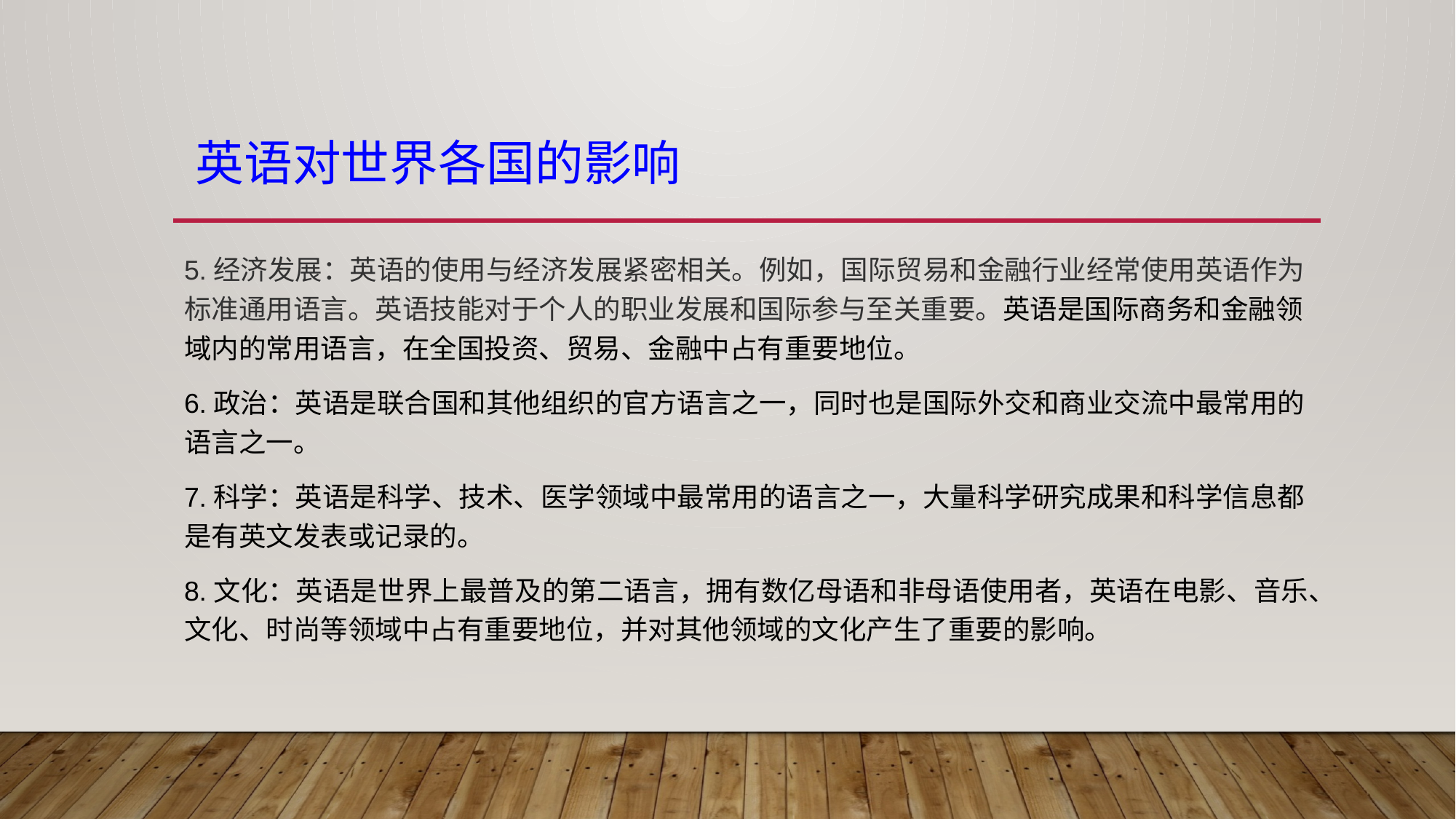

# 英语对世界各国的影响
5.经济发展：英语的使用与经济发展紧密相关。例如，国际贸易和金融行业经常使用英语作为标准通用语言。英语技能对于个人的职业发展和国际参与至关重要。英语是国际商务和金融领域内的常用语言，在全国投资、贸易、金融中占有重要地位。
6.政治：英语是联合国和其他组织的官方语言之一，同时也是国际外交和商业交流中最常用的语言之一。
7.科学：英语是科学、技术、医学领域中最常用的语言之一，大量科学研究成果和科学信息都是有英文发表或记录的。
8.文化：英语是世界上最普及的第二语言，拥有数亿母语和非母语使用者，英语在电影、音乐、文化、时尚等领域中占有重要地位，并对其他领域的文化产生了重要的影响。